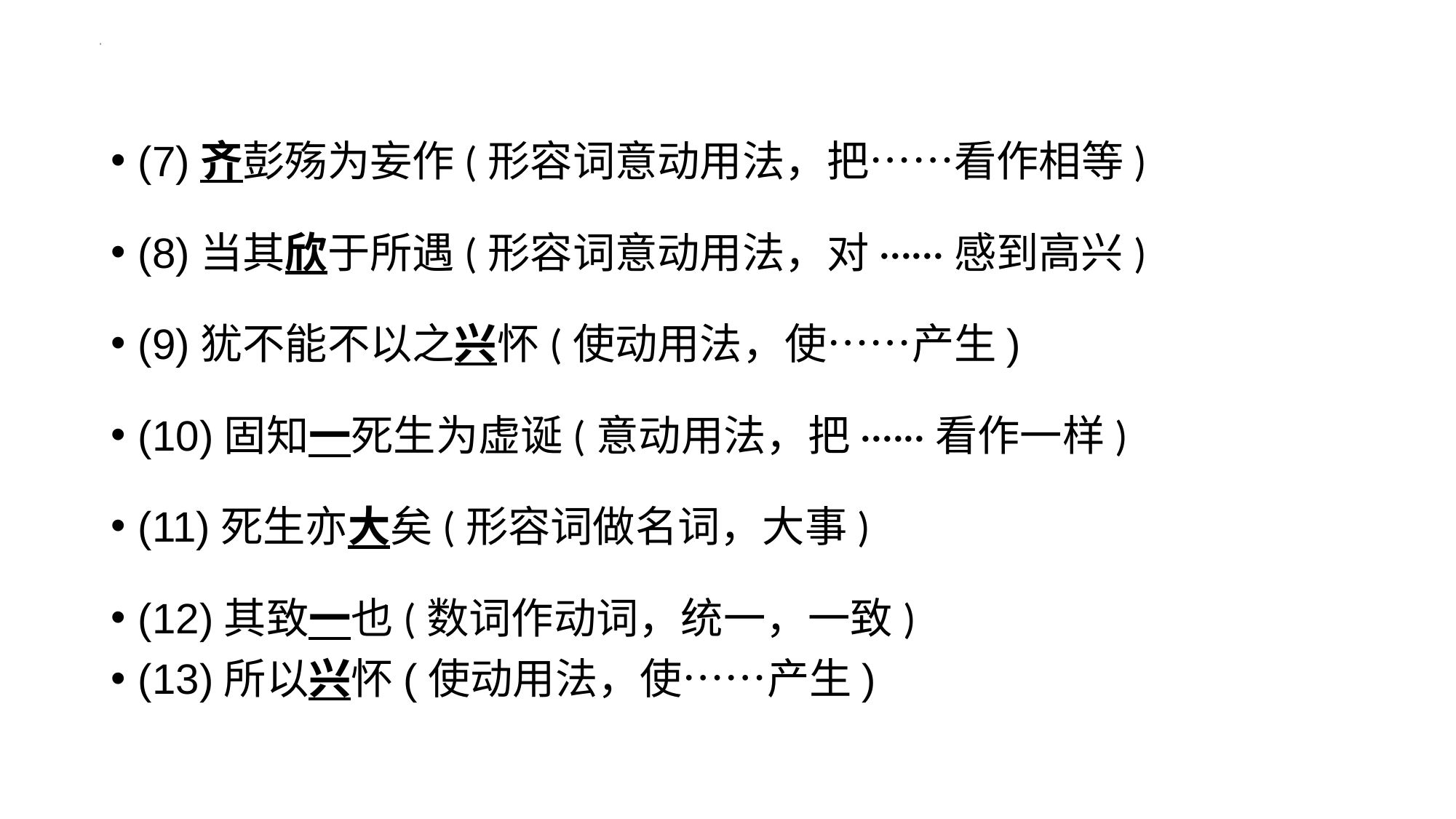

(7)齐彭殇为妄作(形容词意动用法，把……看作相等)
(8)当其欣于所遇(形容词意动用法，对······感到高兴)
(9)犹不能不以之兴怀(使动用法，使⋯⋯产生)
(10)固知一死生为虚诞(意动用法，把······看作一样)
(11)死生亦大矣(形容词做名词，大事)
(12)其致一也(数词作动词，统一，一致)
(13)所以兴怀(使动用法，使⋯⋯产生)